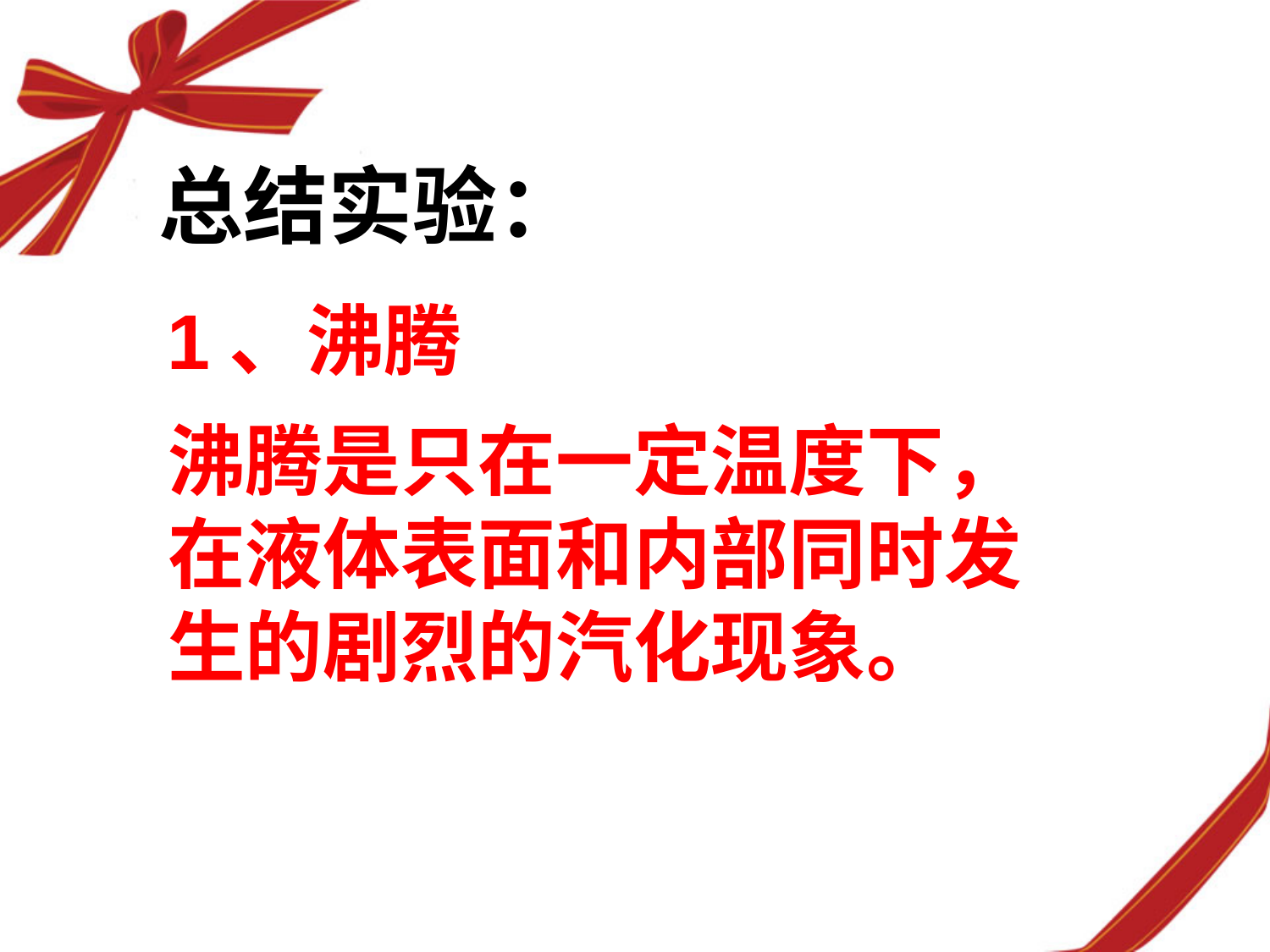

总结实验：
1、沸腾
沸腾是只在一定温度下，在液体表面和内部同时发生的剧烈的汽化现象。